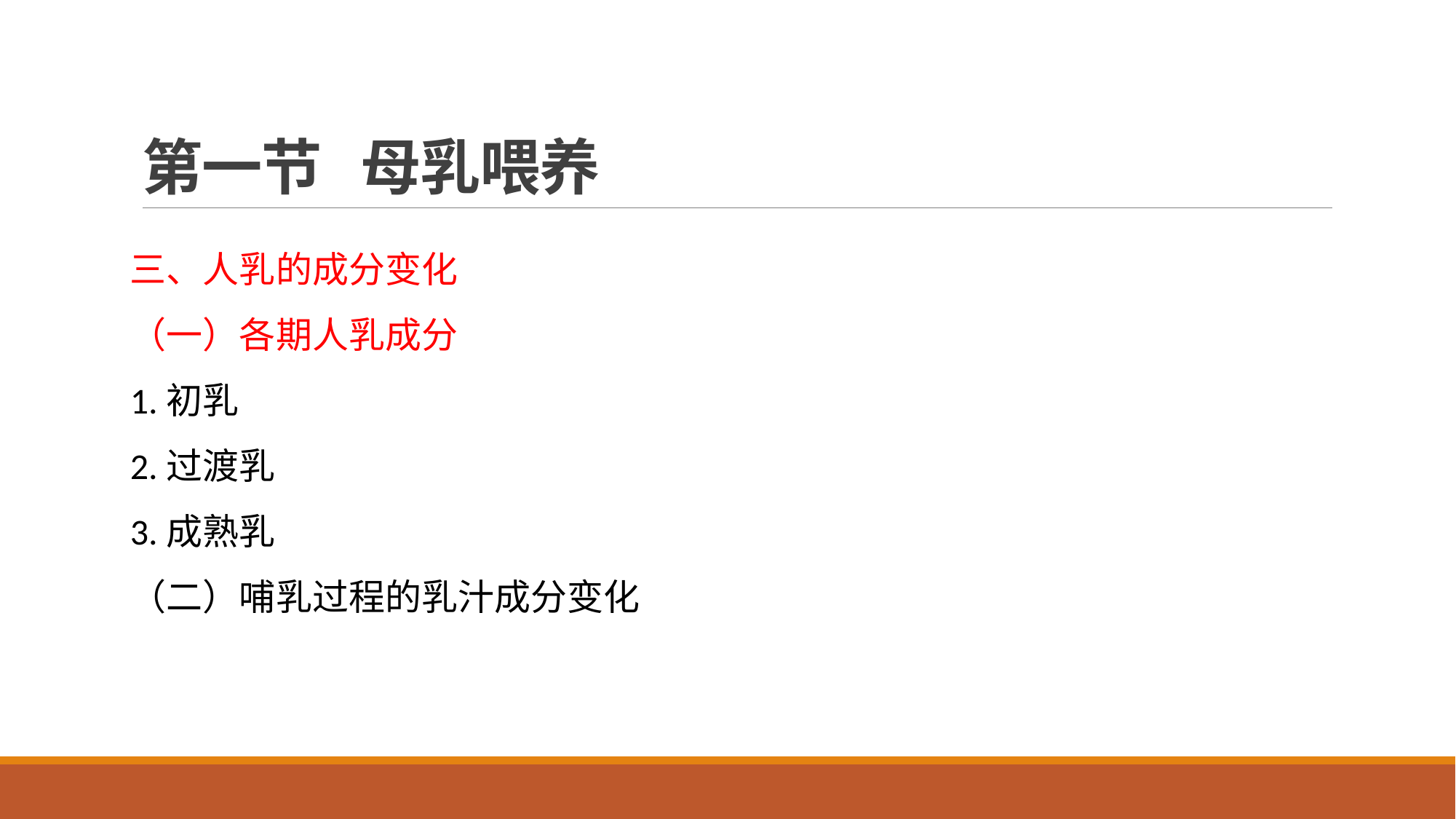

# 第一节   母乳喂养
三、人乳的成分变化
（一）各期人乳成分
1.初乳
2.过渡乳
3.成熟乳
（二）哺乳过程的乳汁成分变化